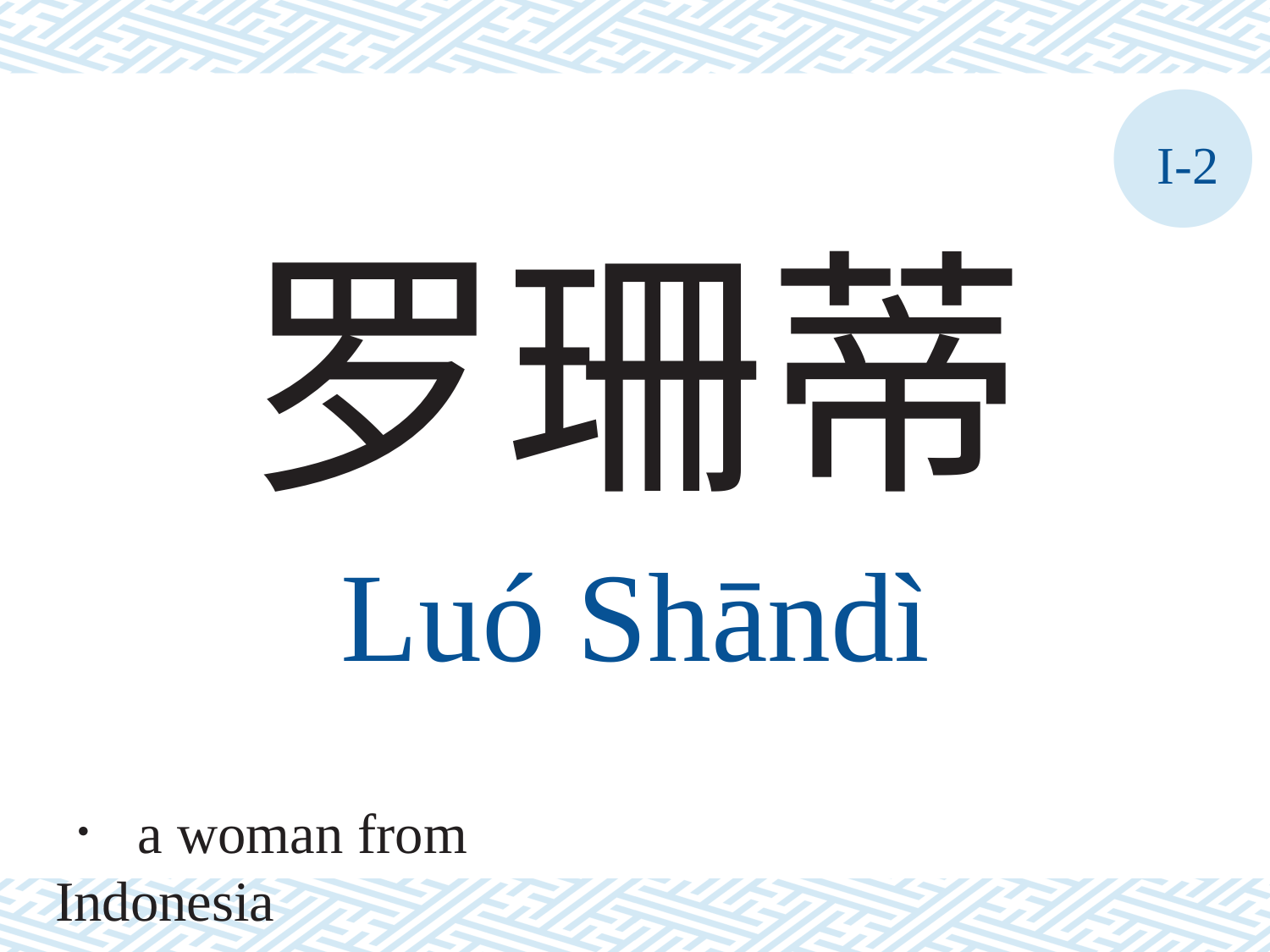

I-2
罗珊蒂
Luó	Shāndì
． a woman from Indonesia